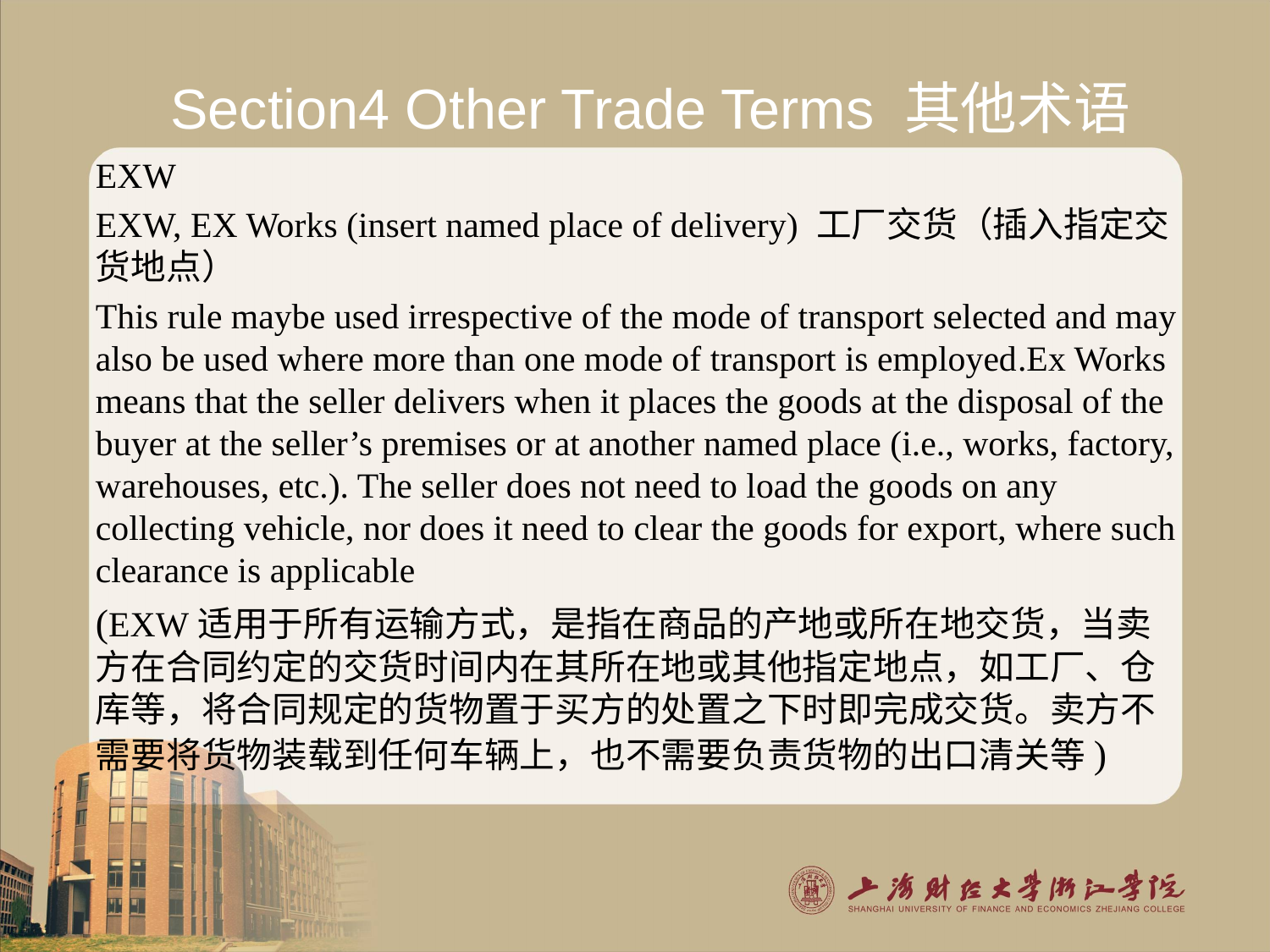

# Section4 Other Trade Terms 其他术语
EXW
EXW, EX Works (insert named place of delivery) 工厂交货（插入指定交货地点）
This rule maybe used irrespective of the mode of transport selected and may also be used where more than one mode of transport is employed.Ex Works means that the seller delivers when it places the goods at the disposal of the buyer at the seller’s premises or at another named place (i.e., works, factory, warehouses, etc.). The seller does not need to load the goods on any collecting vehicle, nor does it need to clear the goods for export, where such clearance is applicable
(EXW适用于所有运输方式，是指在商品的产地或所在地交货，当卖方在合同约定的交货时间内在其所在地或其他指定地点，如工厂、仓库等，将合同规定的货物置于买方的处置之下时即完成交货。卖方不需要将货物装载到任何车辆上，也不需要负责货物的出口清关等)